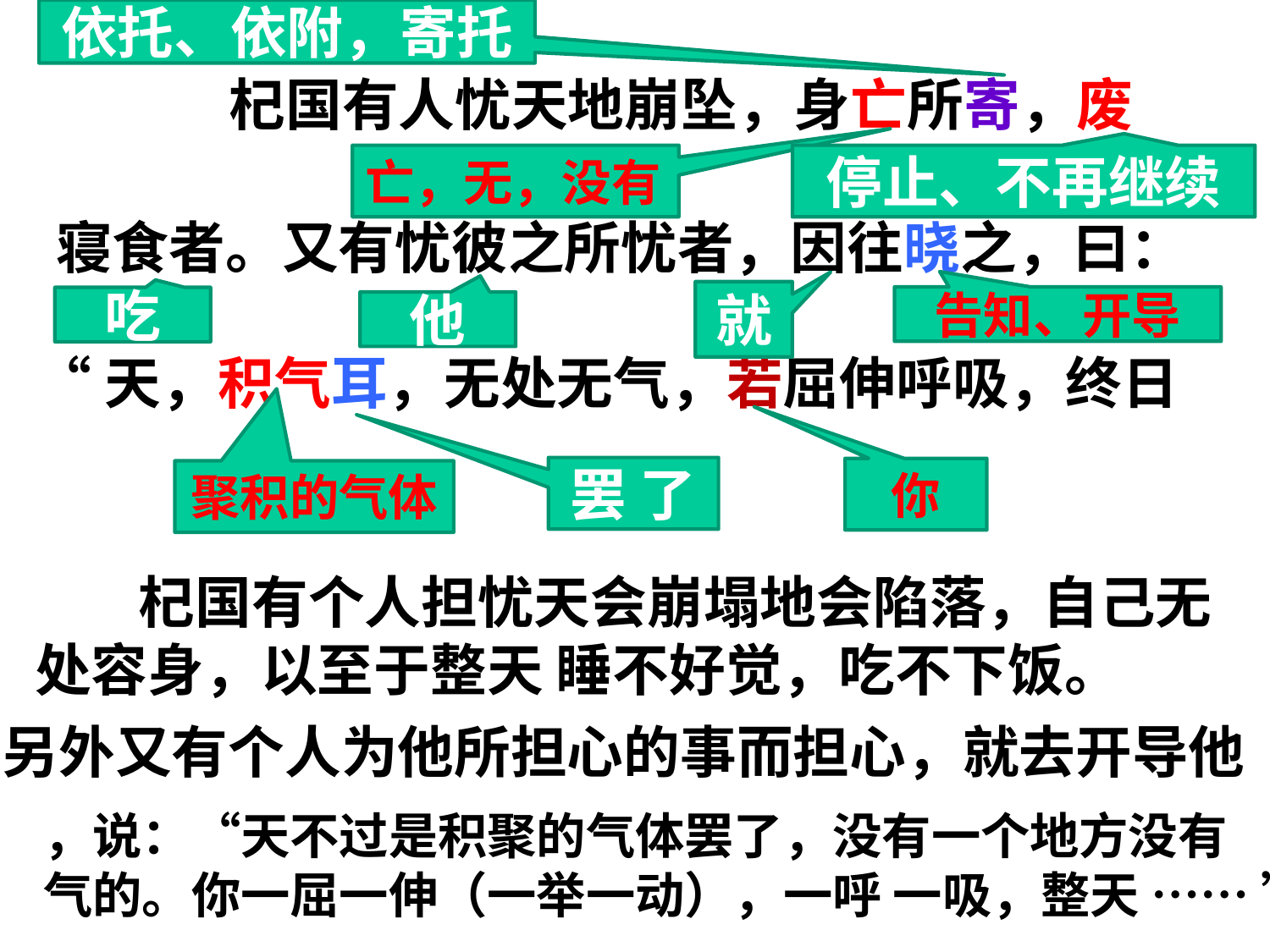

依托、依附，寄托
　　杞国有人忧天地崩坠，身亡所寄，废
亡，无，没有
停止、不再继续
寝食者。又有忧彼之所忧者，因往晓之，曰：
就
告知、开导
吃
他
“天，积气耳，无处无气，若屈伸呼吸，终日
罢 了
你
聚积的气体
       杞国有个人担忧天会崩塌地会陷落，自己无
处容身，以至于整天 睡不好觉，吃不下饭。
另外又有个人为他所担心的事而担心，就去开导他
，说：“天不过是积聚的气体罢了，没有一个地方没有
气的。你一屈一伸（一举一动），一呼 一吸，整天 …… ”